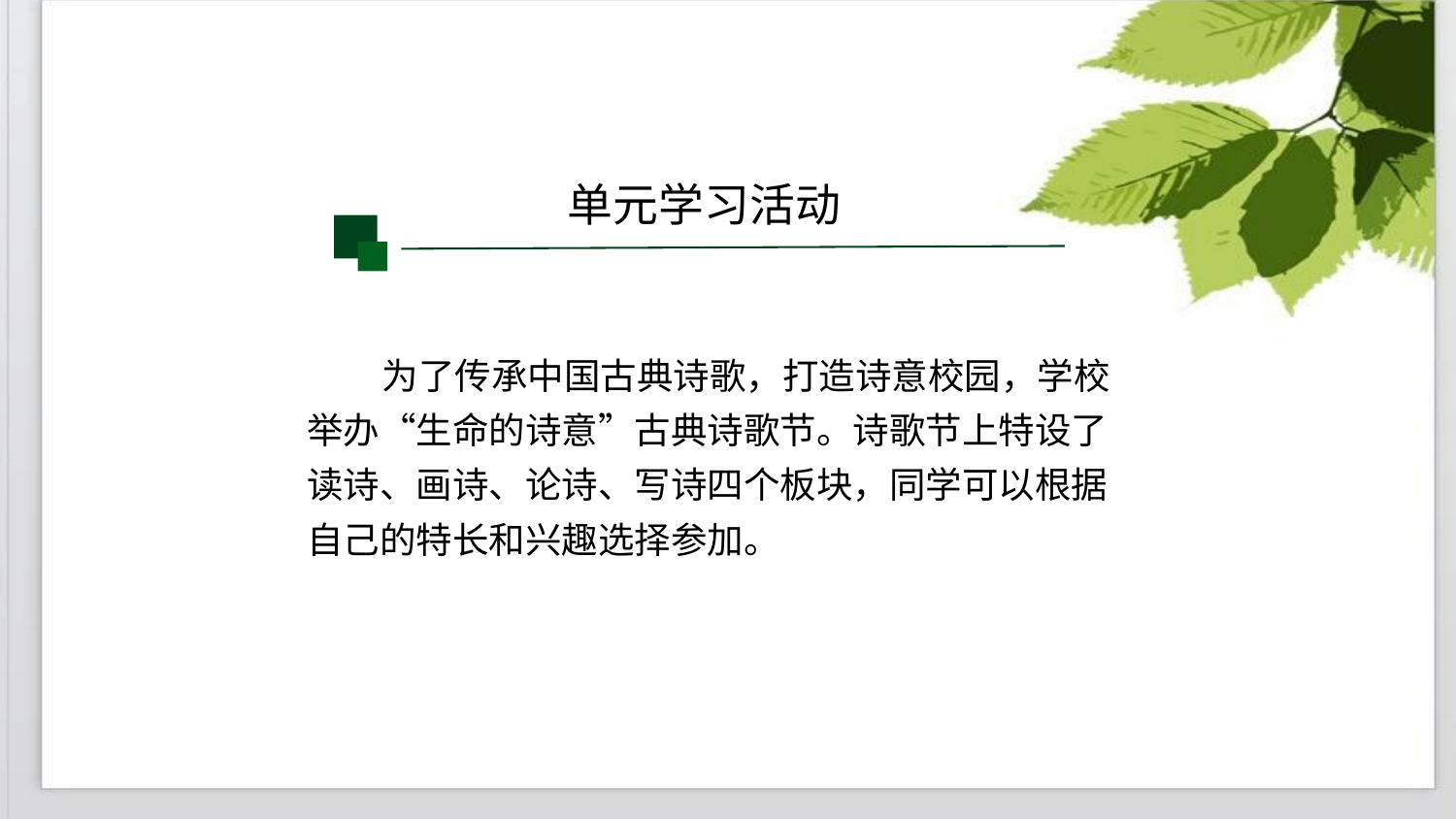

单元学习活动

        为了传承中国古典诗歌，打造诗意校园，学校举办“生命的诗意”古典诗歌节。诗歌节上特设了读诗、画诗、论诗、写诗四个板块，同学可以根据自己的特长和兴趣选择参加。